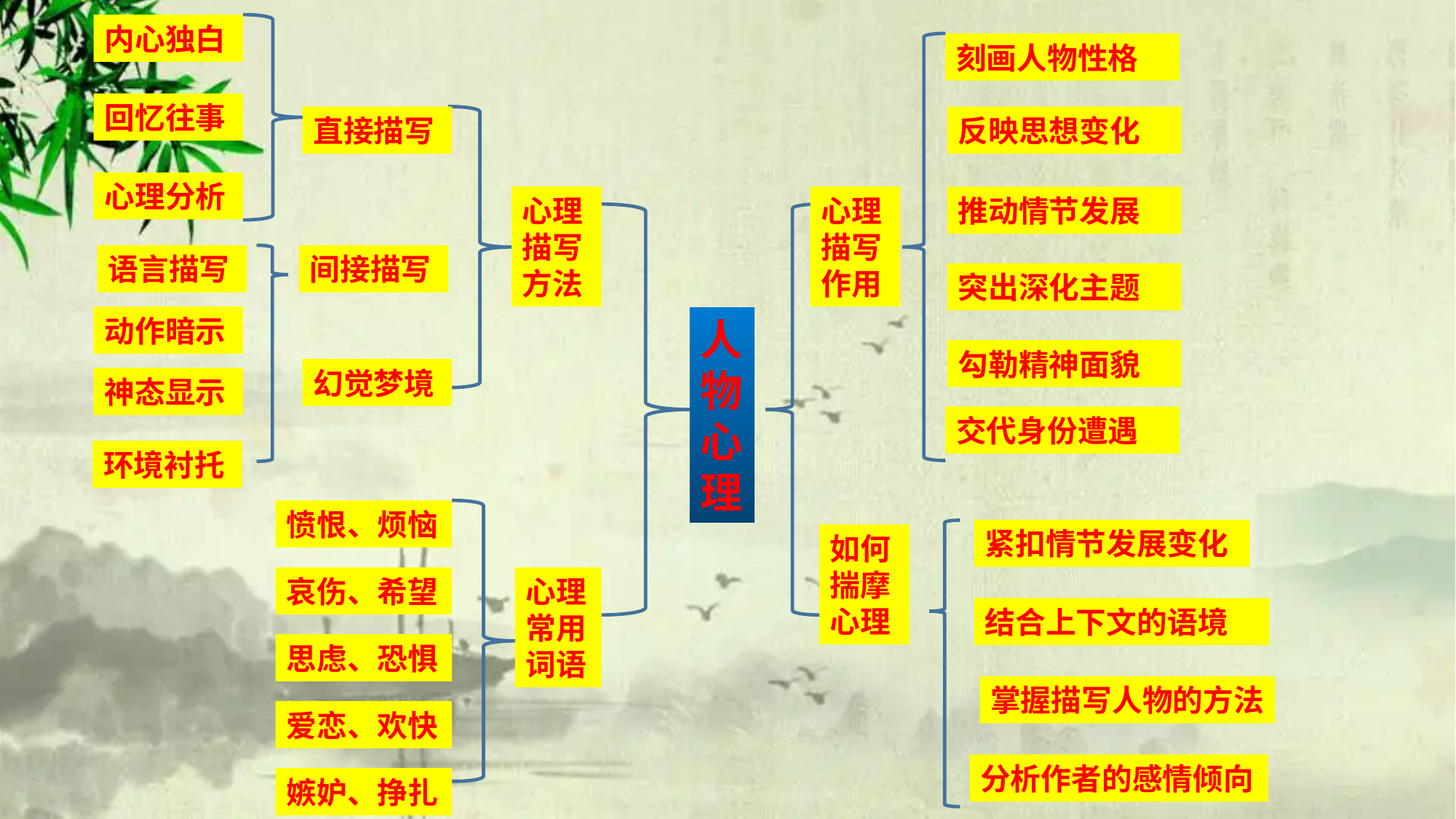

内心独白

刻画人物性格
回忆往事
直接描写

反映思想变化
心理分析
心理描写方法
心理描写作用
推动情节发展

语言描写

间接描写
突出深化主题
动作暗示
人物心理
勾勒精神面貌
幻觉梦境
神态显示
交代身份遭遇
环境衬托
愤恨、烦恼

紧扣情节发展变化

如何揣摩心理
哀伤、希望
心理常用词语
结合上下文的语境
思虑、恐惧
掌握描写人物的方法
爱恋、欢快
分析作者的感情倾向
嫉妒、挣扎